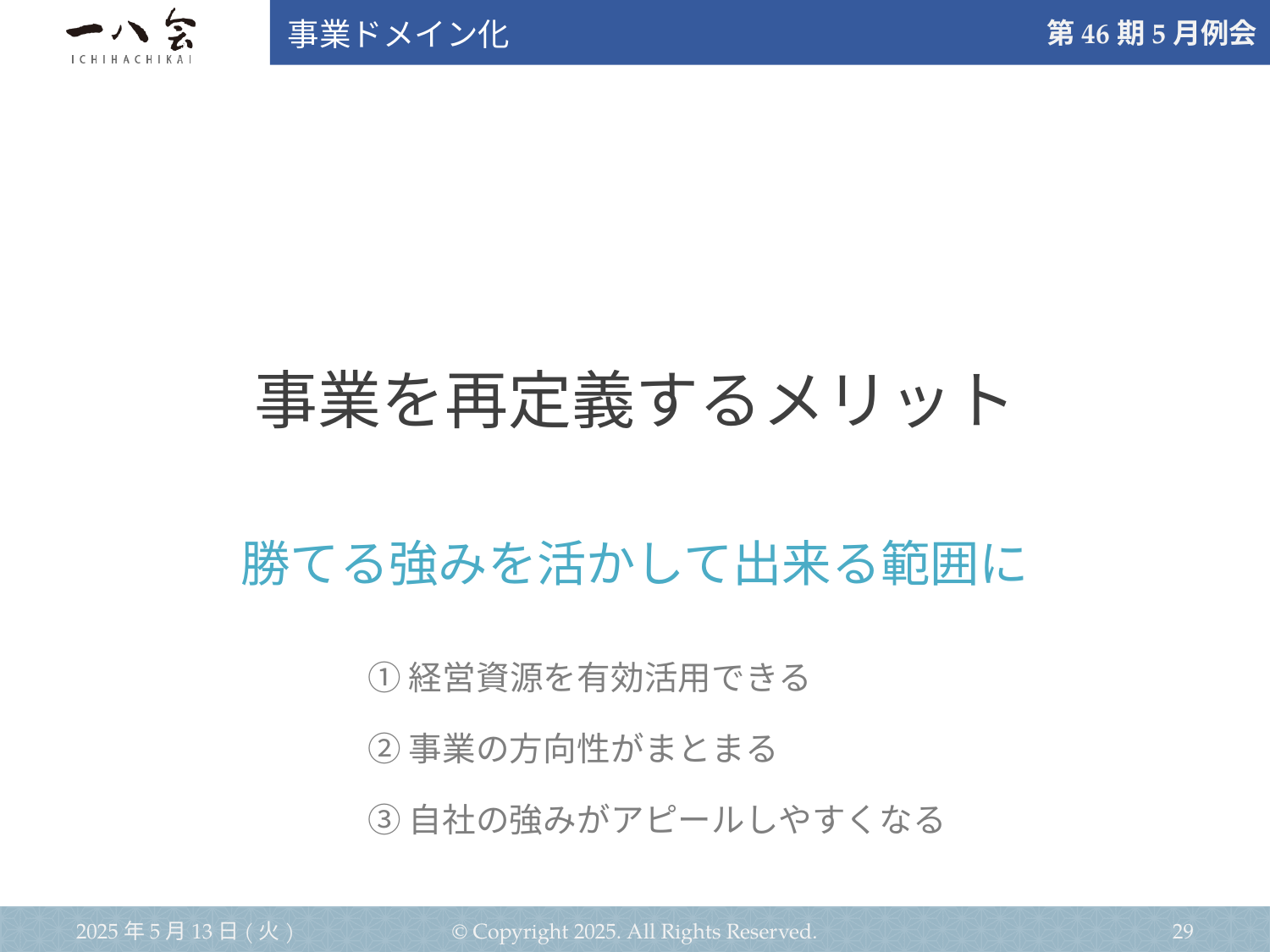

事業ドメイン化
# 事業を再定義するメリット
勝てる強みを活かして出来る範囲に
①経営資源を有効活用できる
②事業の方向性がまとまる
③自社の強みがアピールしやすくなる
2025年5月13日(火)
© Copyright 2025. All Rights Reserved.
29